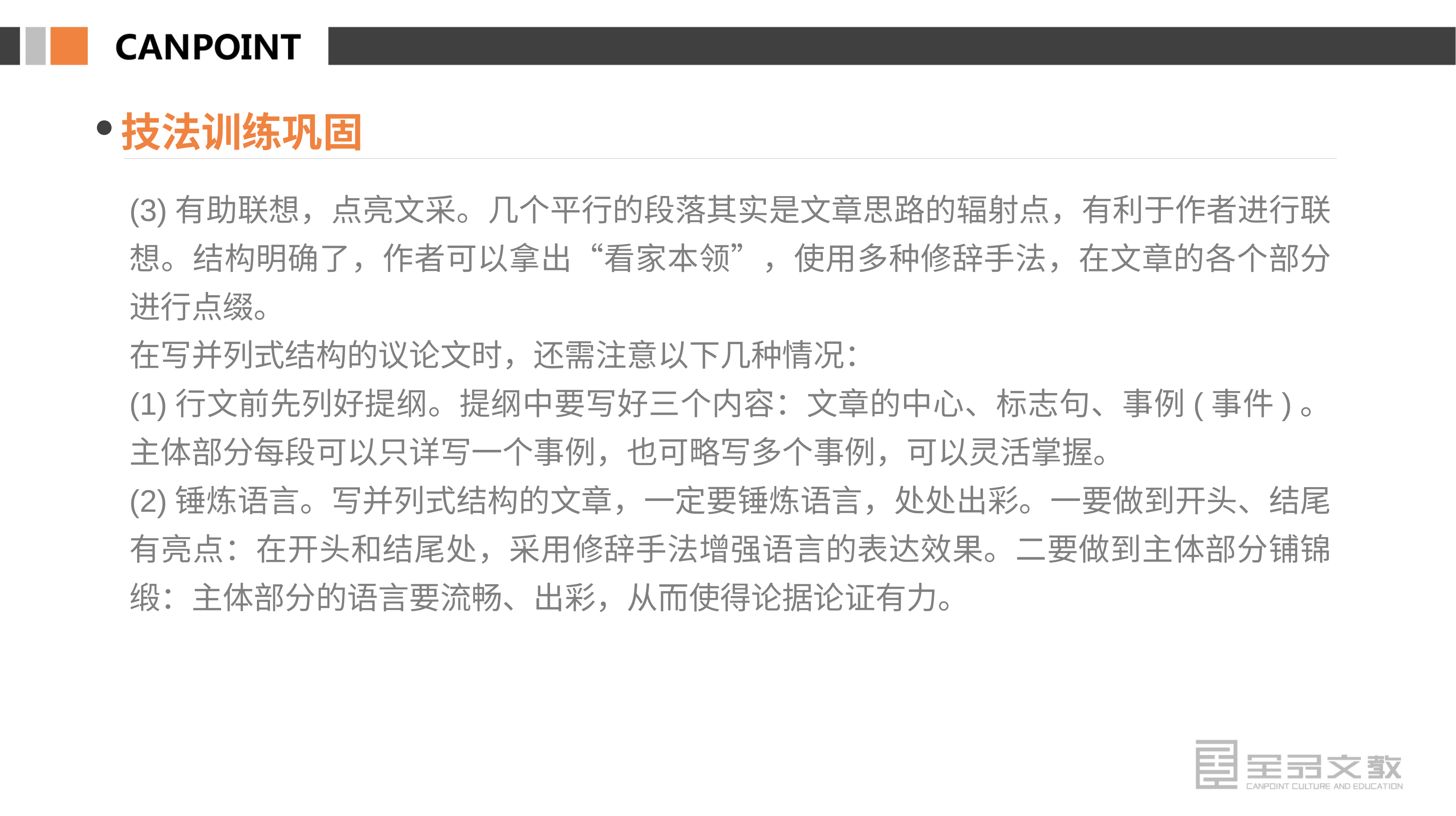

技法训练巩固

(3)有助联想，点亮文采。几个平行的段落其实是文章思路的辐射点，有利于作者进行联想。结构明确了，作者可以拿出“看家本领”，使用多种修辞手法，在文章的各个部分进行点缀。
在写并列式结构的议论文时，还需注意以下几种情况：
(1)行文前先列好提纲。提纲中要写好三个内容：文章的中心、标志句、事例(事件)。主体部分每段可以只详写一个事例，也可略写多个事例，可以灵活掌握。
(2)锤炼语言。写并列式结构的文章，一定要锤炼语言，处处出彩。一要做到开头、结尾有亮点：在开头和结尾处，采用修辞手法增强语言的表达效果。二要做到主体部分铺锦缎：主体部分的语言要流畅、出彩，从而使得论据论证有力。